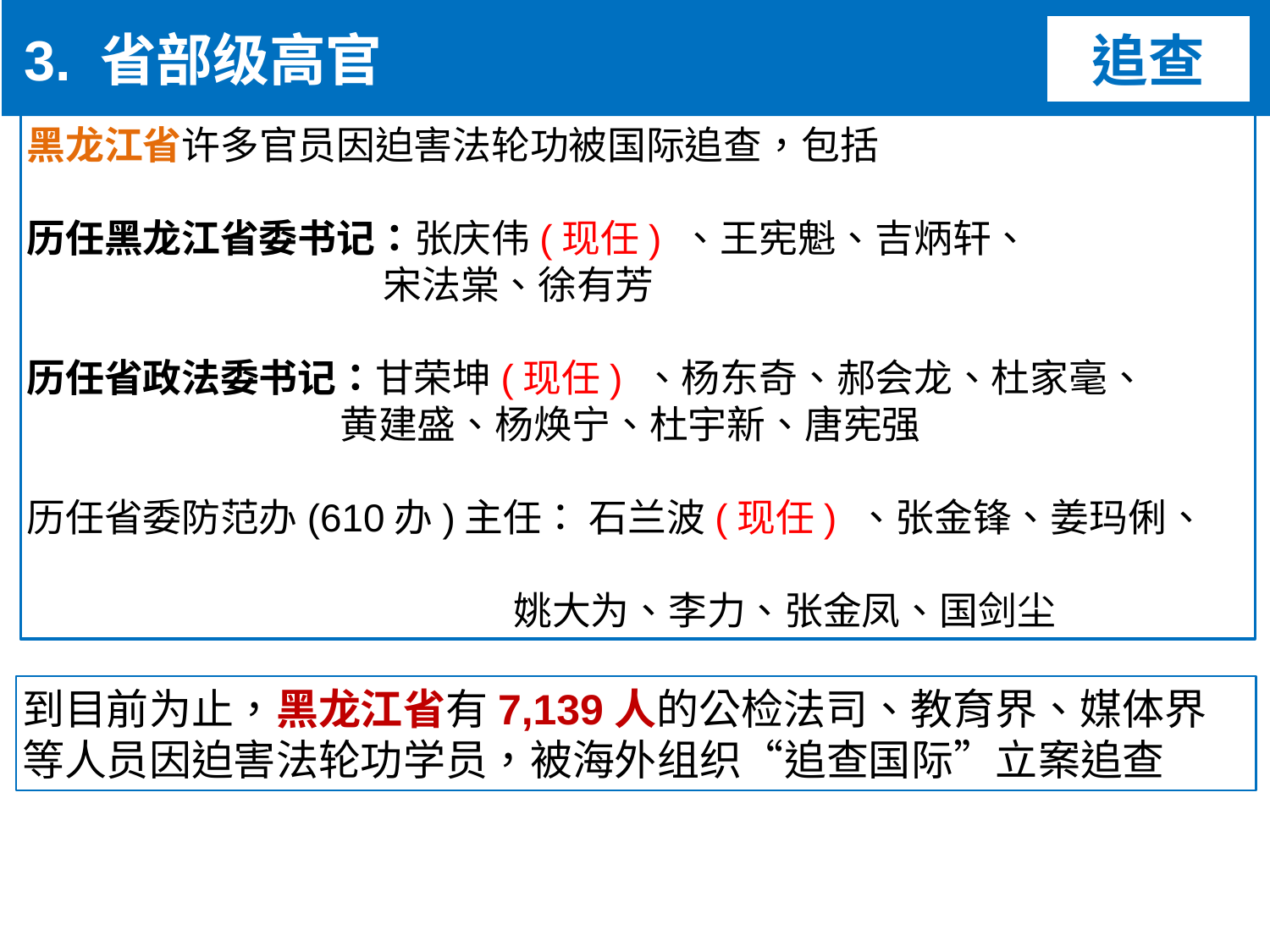

3. 省部级高官
追查

黑龙江省许多官员因迫害法轮功被国际追查，包括

历任黑龙江省委书记：张庆伟(现任) 、王宪魁、吉炳轩、
                                        宋法棠、徐有芳

历任省政法委书记：甘荣坤(现任) 、杨东奇、郝会龙、杜家毫、
                                   黄建盛、杨焕宁、杜宇新、唐宪强

历任省委防范办(610办)主任： 石兰波(现任) 、张金锋、姜玛俐、
                                                       姚大为、李力、张金凤、国剑尘
到目前为止，黑龙江省有7,139人的公检法司、教育界、媒体界
等人员因迫害法轮功学员，被海外组织“追查国际”立案追查